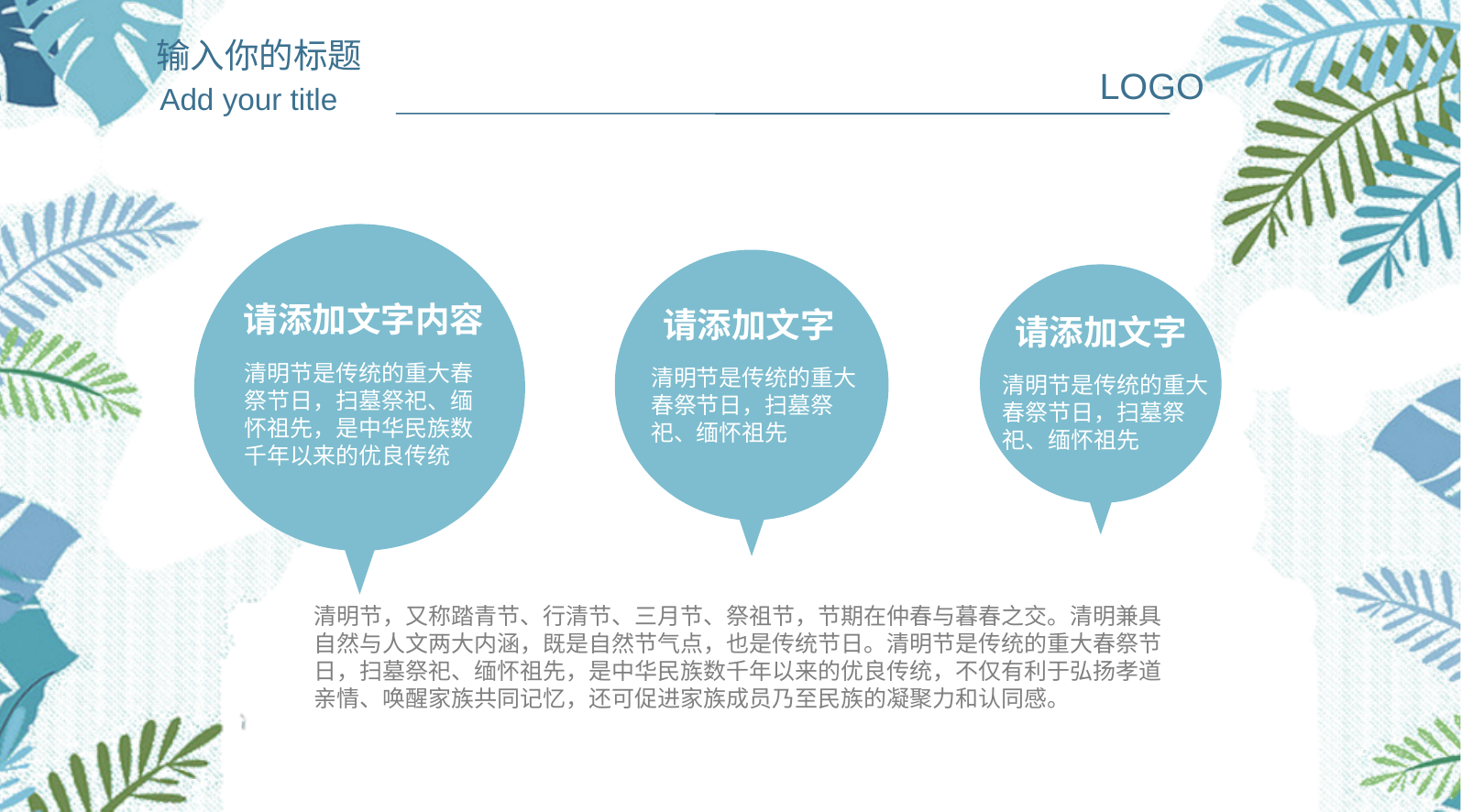

请添加文字内容
请添加文字
请添加文字
清明节是传统的重大春祭节日，扫墓祭祀、缅怀祖先，是中华民族数千年以来的优良传统
清明节是传统的重大春祭节日，扫墓祭祀、缅怀祖先
清明节是传统的重大春祭节日，扫墓祭祀、缅怀祖先
清明节，又称踏青节、行清节、三月节、祭祖节，节期在仲春与暮春之交。清明兼具自然与人文两大内涵，既是自然节气点，也是传统节日。清明节是传统的重大春祭节日，扫墓祭祀、缅怀祖先，是中华民族数千年以来的优良传统，不仅有利于弘扬孝道亲情、唤醒家族共同记忆，还可促进家族成员乃至民族的凝聚力和认同感。